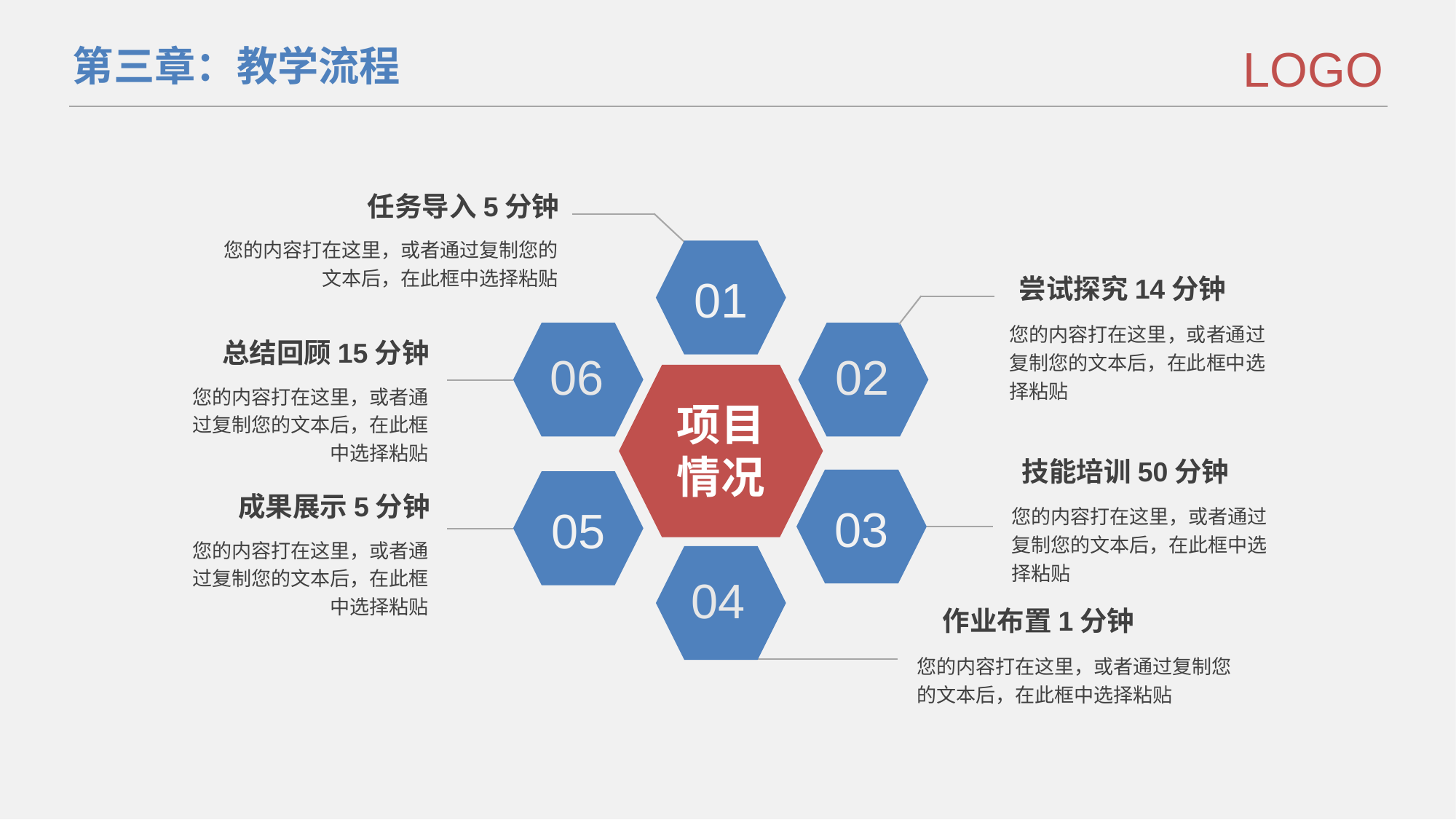

LOGO
第三章：教学流程
任务导入5分钟
您的内容打在这里，或者通过复制您的文本后，在此框中选择粘贴

01
尝试探究14分钟
您的内容打在这里，或者通过复制您的文本后，在此框中选择粘贴

06

02
总结回顾15分钟

项目情况
您的内容打在这里，或者通过复制您的文本后，在此框中选择粘贴
技能培训50分钟

03

05
成果展示5分钟
您的内容打在这里，或者通过复制您的文本后，在此框中选择粘贴
您的内容打在这里，或者通过复制您的文本后，在此框中选择粘贴

04
作业布置1分钟
您的内容打在这里，或者通过复制您的文本后，在此框中选择粘贴